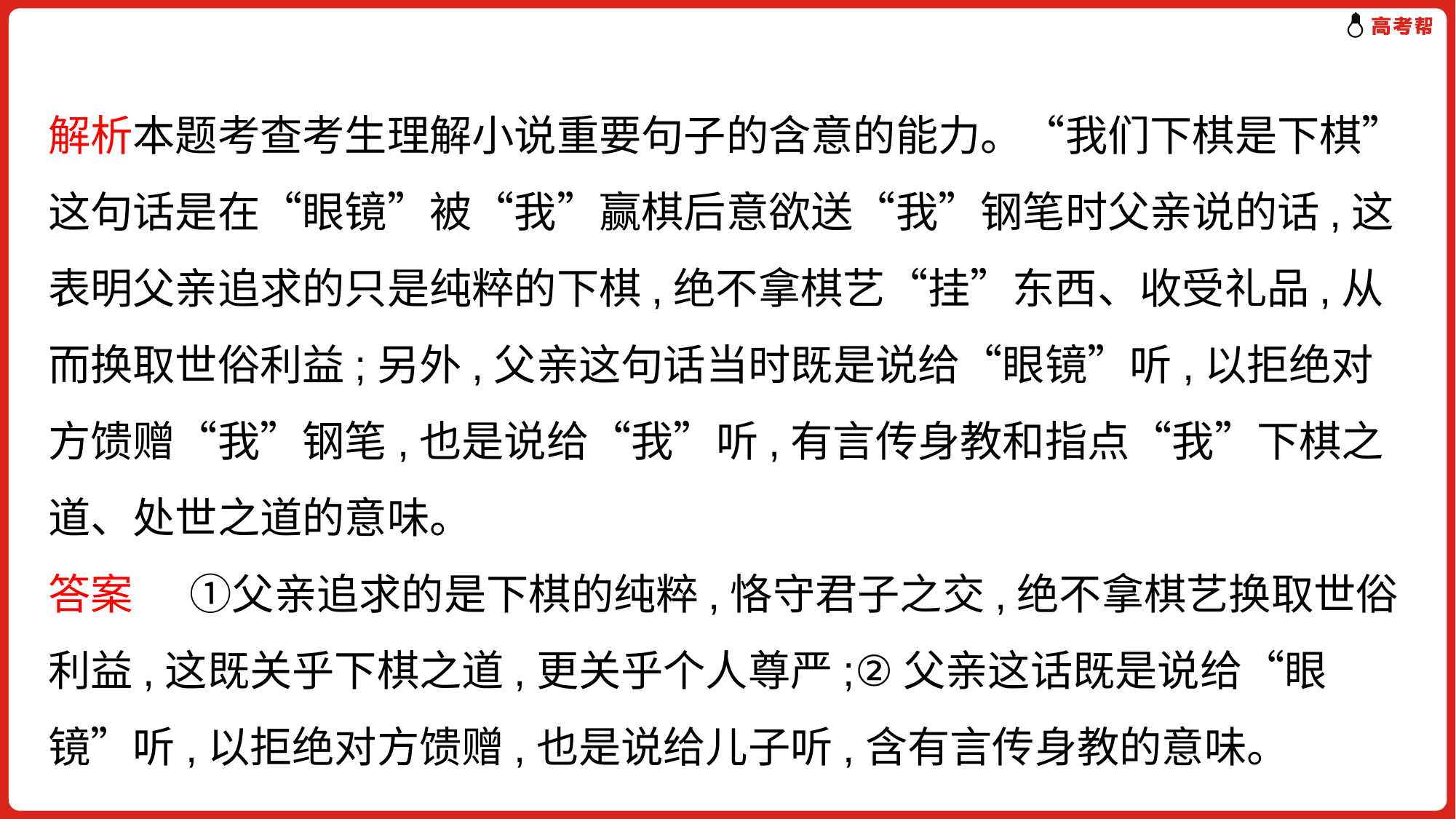

解析本题考查考生理解小说重要句子的含意的能力。“我们下棋是下棋”这句话是在“眼镜”被“我”赢棋后意欲送“我”钢笔时父亲说的话,这表明父亲追求的只是纯粹的下棋,绝不拿棋艺“挂”东西、收受礼品,从而换取世俗利益;另外,父亲这句话当时既是说给“眼镜”听,以拒绝对方馈赠“我”钢笔,也是说给“我”听,有言传身教和指点“我”下棋之道、处世之道的意味。
答案      ①父亲追求的是下棋的纯粹,恪守君子之交,绝不拿棋艺换取世俗利益,这既关乎下棋之道,更关乎个人尊严;②父亲这话既是说给“眼镜”听,以拒绝对方馈赠,也是说给儿子听,含有言传身教的意味。